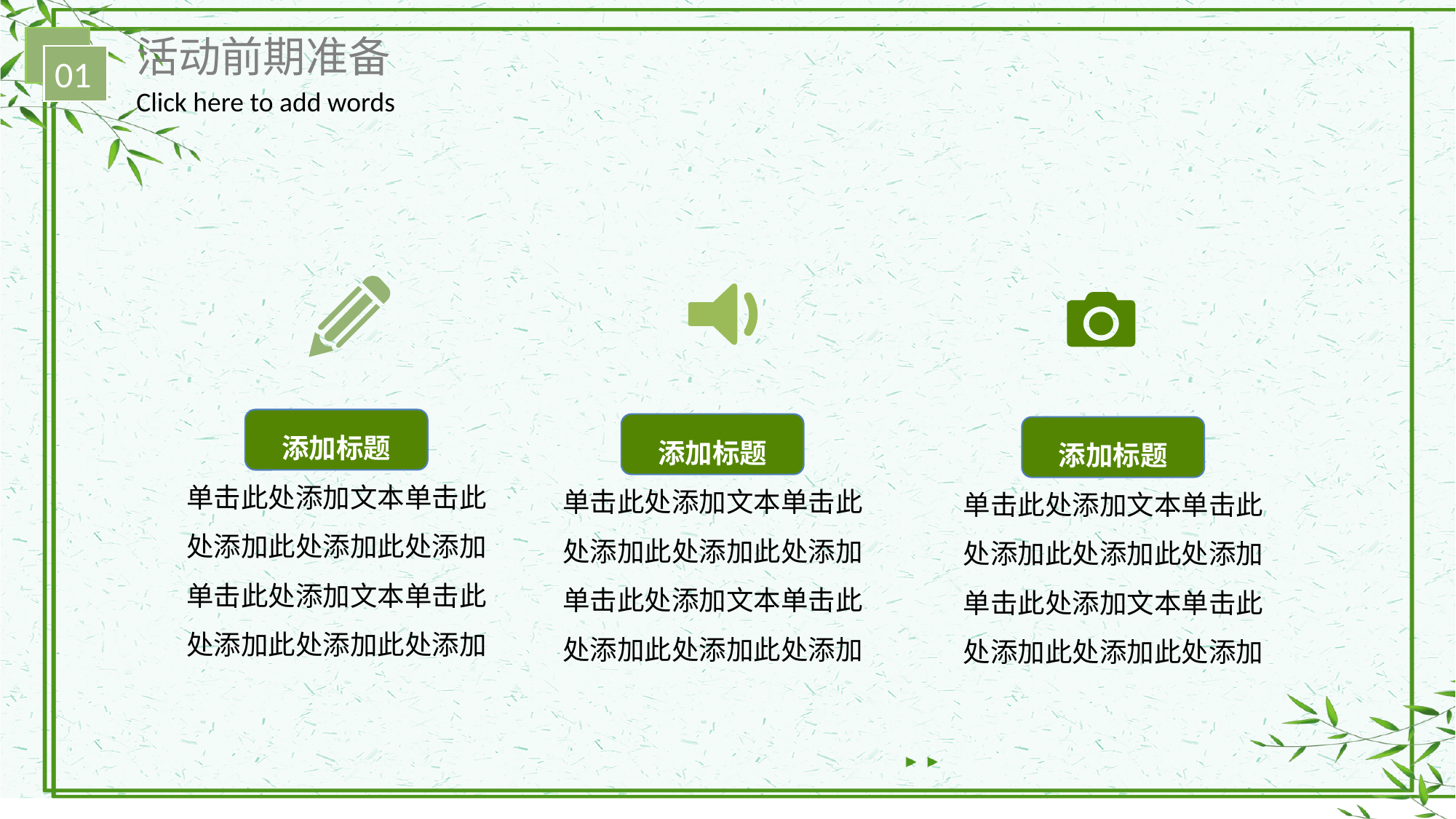

活动前期准备

01
Click here to add words

添加标题
单击此处添加文本单击此处添加此处添加此处添加单击此处添加文本单击此处添加此处添加此处添加

添加标题
单击此处添加文本单击此处添加此处添加此处添加单击此处添加文本单击此处添加此处添加此处添加

添加标题
单击此处添加文本单击此处添加此处添加此处添加单击此处添加文本单击此处添加此处添加此处添加